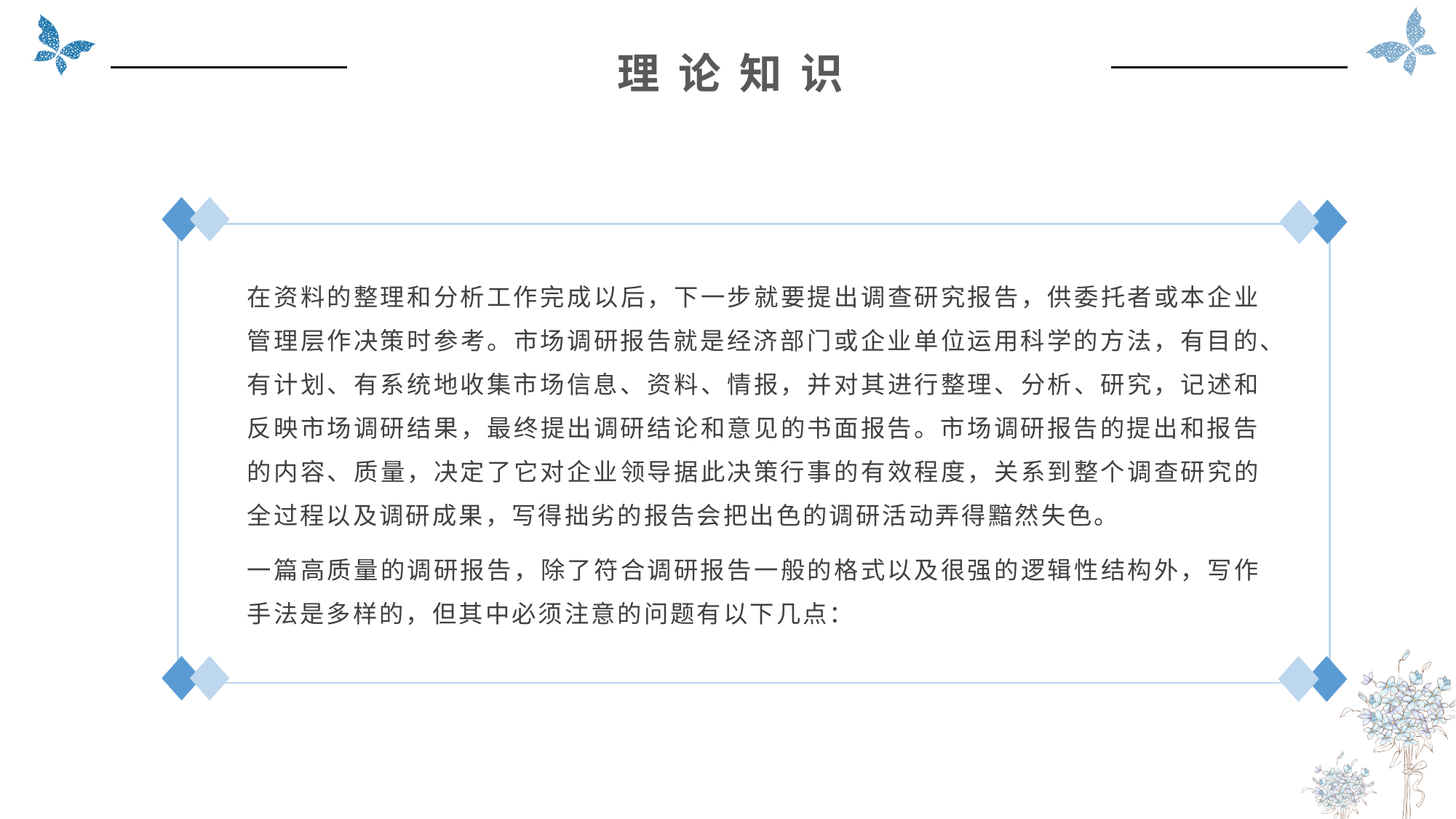

理 论 知 识

在资料的整理和分析工作完成以后，下一步就要提出调查研究报告，供委托者或本企业管理层作决策时参考。市场调研报告就是经济部门或企业单位运用科学的方法，有目的、有计划、有系统地收集市场信息、资料、情报，并对其进行整理、分析、研究，记述和反映市场调研结果，最终提出调研结论和意见的书面报告。市场调研报告的提出和报告的内容、质量，决定了它对企业领导据此决策行事的有效程度，关系到整个调查研究的全过程以及调研成果，写得拙劣的报告会把出色的调研活动弄得黯然失色。
一篇高质量的调研报告，除了符合调研报告一般的格式以及很强的逻辑性结构外，写作手法是多样的，但其中必须注意的问题有以下几点：